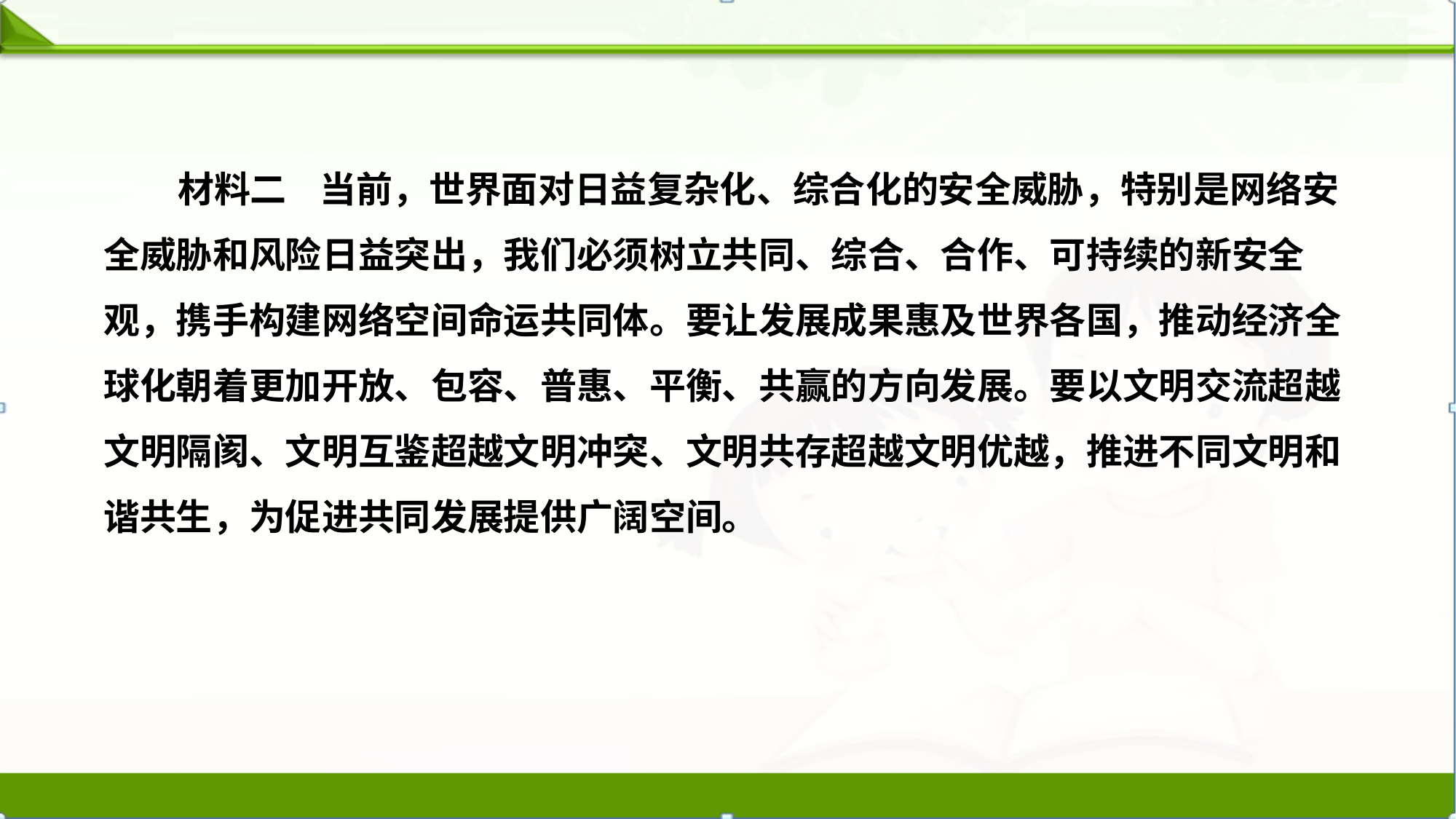

材料二    当前，世界面对日益复杂化、综合化的安全威胁，特别是网络安全威胁和风险日益突出，我们必须树立共同、综合、合作、可持续的新安全观，携手构建网络空间命运共同体。要让发展成果惠及世界各国，推动经济全球化朝着更加开放、包容、普惠、平衡、共赢的方向发展。要以文明交流超越文明隔阂、文明互鉴超越文明冲突、文明共存超越文明优越，推进不同文明和谐共生，为促进共同发展提供广阔空间。